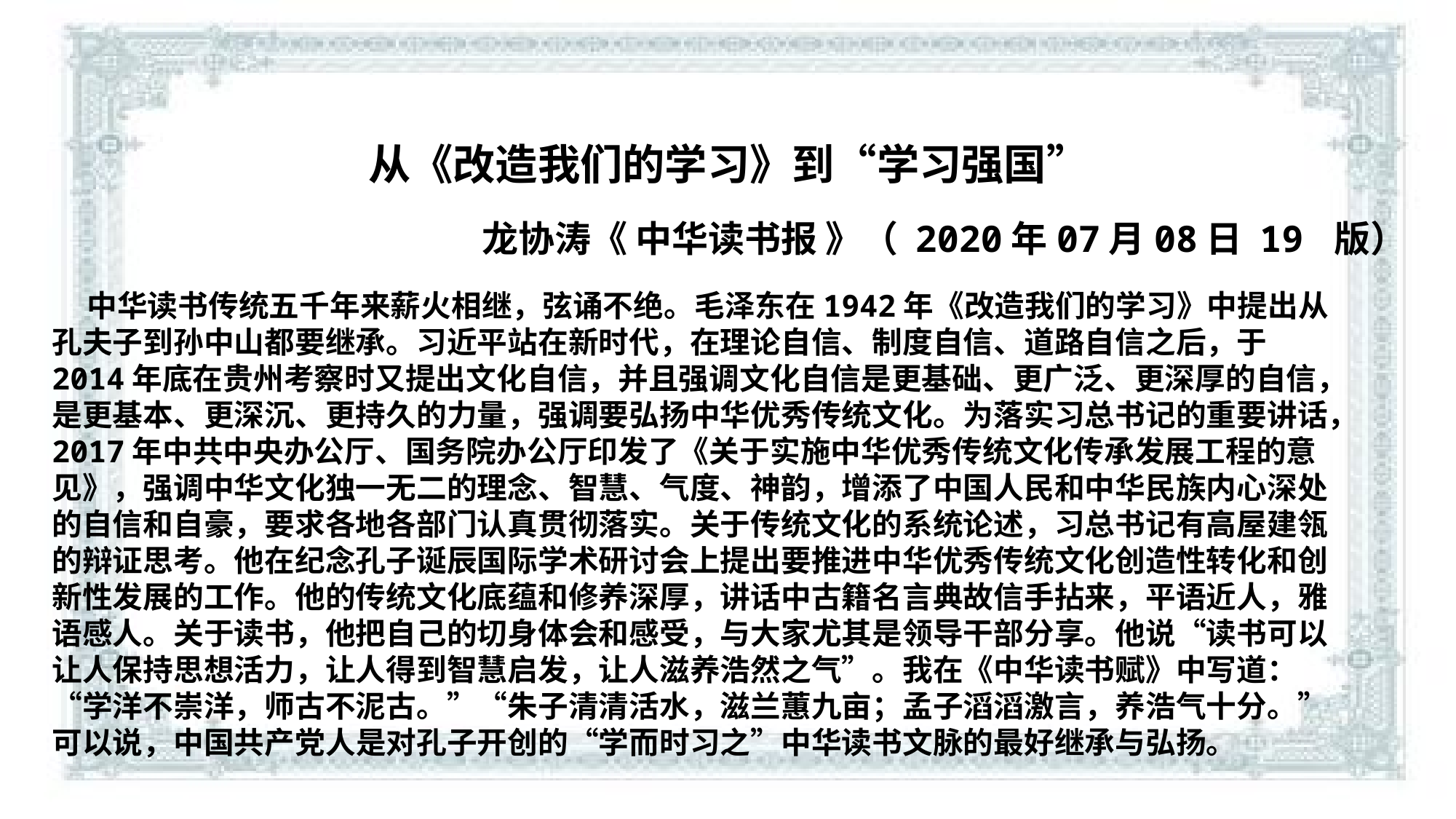

从《改造我们的学习》到“学习强国”
龙协涛《 中华读书报 》（ 2020年07月08日 19 版）
    中华读书传统五千年来薪火相继，弦诵不绝。毛泽东在1942年《改造我们的学习》中提出从孔夫子到孙中山都要继承。习近平站在新时代，在理论自信、制度自信、道路自信之后，于2014年底在贵州考察时又提出文化自信，并且强调文化自信是更基础、更广泛、更深厚的自信，是更基本、更深沉、更持久的力量，强调要弘扬中华优秀传统文化。为落实习总书记的重要讲话，2017年中共中央办公厅、国务院办公厅印发了《关于实施中华优秀传统文化传承发展工程的意见》，强调中华文化独一无二的理念、智慧、气度、神韵，增添了中国人民和中华民族内心深处的自信和自豪，要求各地各部门认真贯彻落实。关于传统文化的系统论述，习总书记有高屋建瓴的辩证思考。他在纪念孔子诞辰国际学术研讨会上提出要推进中华优秀传统文化创造性转化和创新性发展的工作。他的传统文化底蕴和修养深厚，讲话中古籍名言典故信手拈来，平语近人，雅语感人。关于读书，他把自己的切身体会和感受，与大家尤其是领导干部分享。他说“读书可以让人保持思想活力，让人得到智慧启发，让人滋养浩然之气”。我在《中华读书赋》中写道：“学洋不崇洋，师古不泥古。”“朱子清清活水，滋兰蕙九亩；孟子滔滔激言，养浩气十分。”可以说，中国共产党人是对孔子开创的“学而时习之”中华读书文脉的最好继承与弘扬。